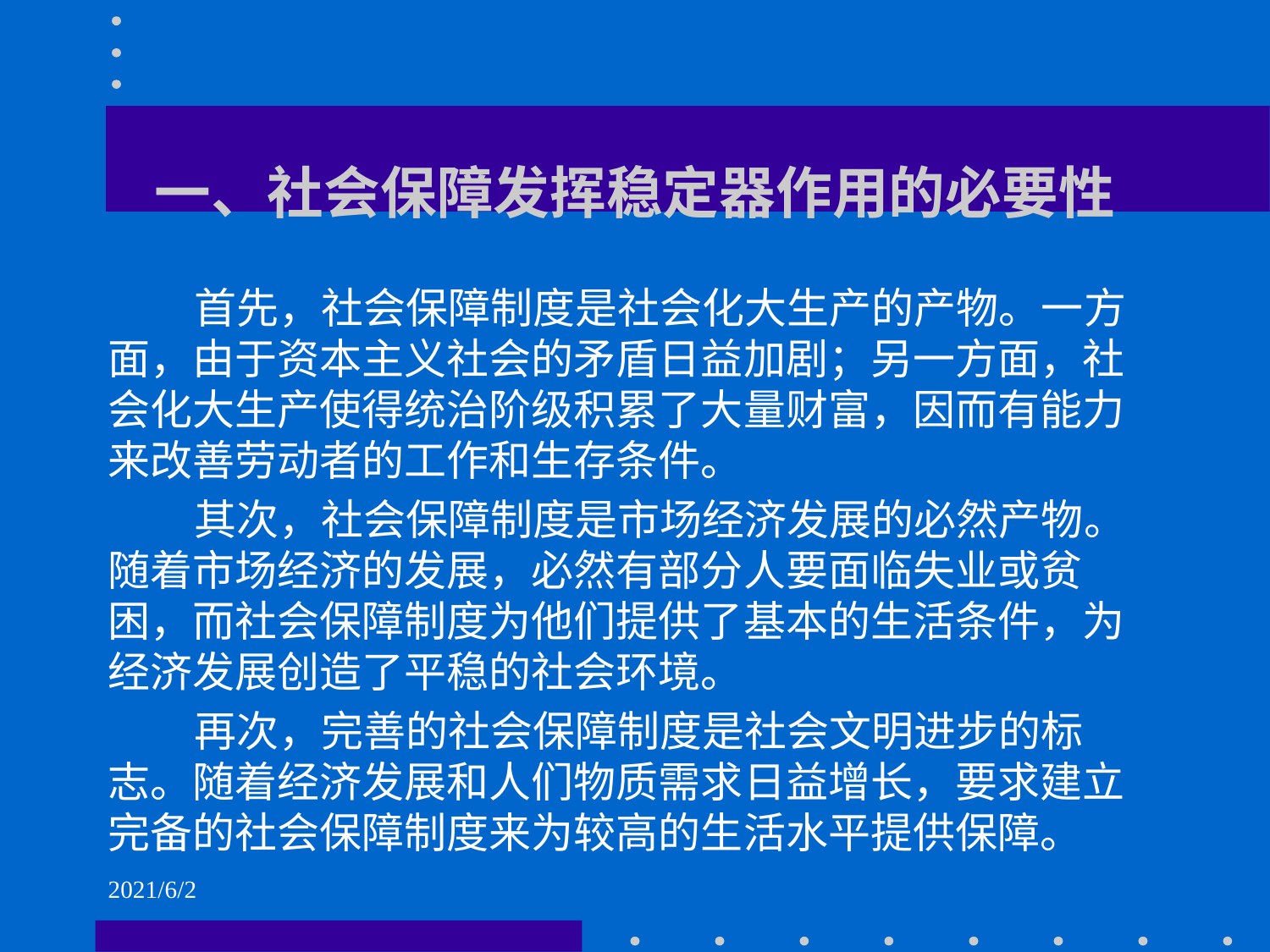

# 一、社会保障发挥稳定器作用的必要性
        首先，社会保障制度是社会化大生产的产物。一方面，由于资本主义社会的矛盾日益加剧；另一方面，社会化大生产使得统治阶级积累了大量财富，因而有能力来改善劳动者的工作和生存条件。
        其次，社会保障制度是市场经济发展的必然产物。随着市场经济的发展，必然有部分人要面临失业或贫困，而社会保障制度为他们提供了基本的生活条件，为经济发展创造了平稳的社会环境。
        再次，完善的社会保障制度是社会文明进步的标志。随着经济发展和人们物质需求日益增长，要求建立完备的社会保障制度来为较高的生活水平提供保障。

2021/6/2